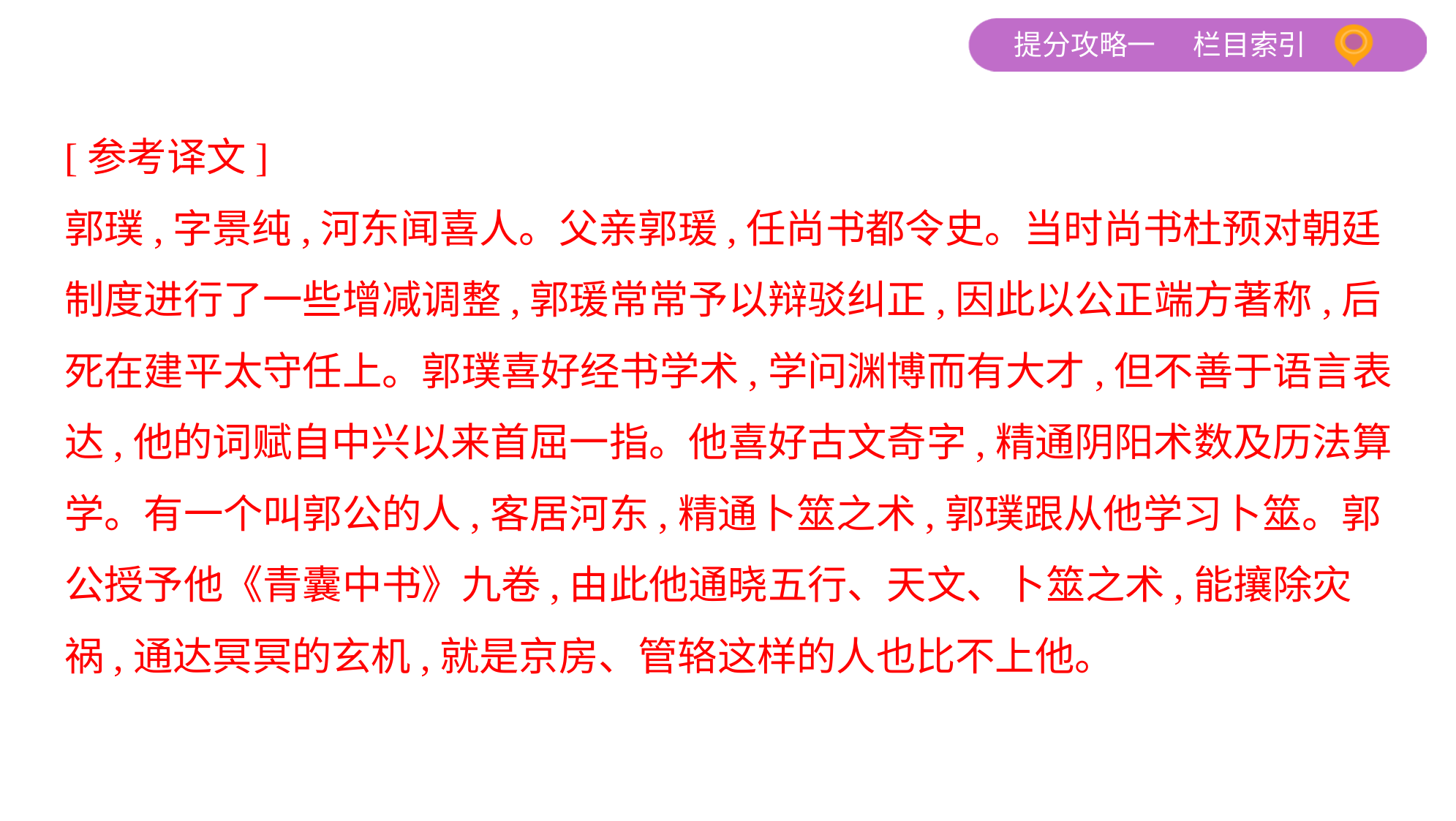

[参考译文]
郭璞,字景纯,河东闻喜人。父亲郭瑗,任尚书都令史。当时尚书杜预对朝廷
制度进行了一些增减调整,郭瑗常常予以辩驳纠正,因此以公正端方著称,后
死在建平太守任上。郭璞喜好经书学术,学问渊博而有大才,但不善于语言表
达,他的词赋自中兴以来首屈一指。他喜好古文奇字,精通阴阳术数及历法算
学。有一个叫郭公的人,客居河东,精通卜筮之术,郭璞跟从他学习卜筮。郭
公授予他《青囊中书》九卷,由此他通晓五行、天文、卜筮之术,能攘除灾
祸,通达冥冥的玄机,就是京房、管辂这样的人也比不上他。